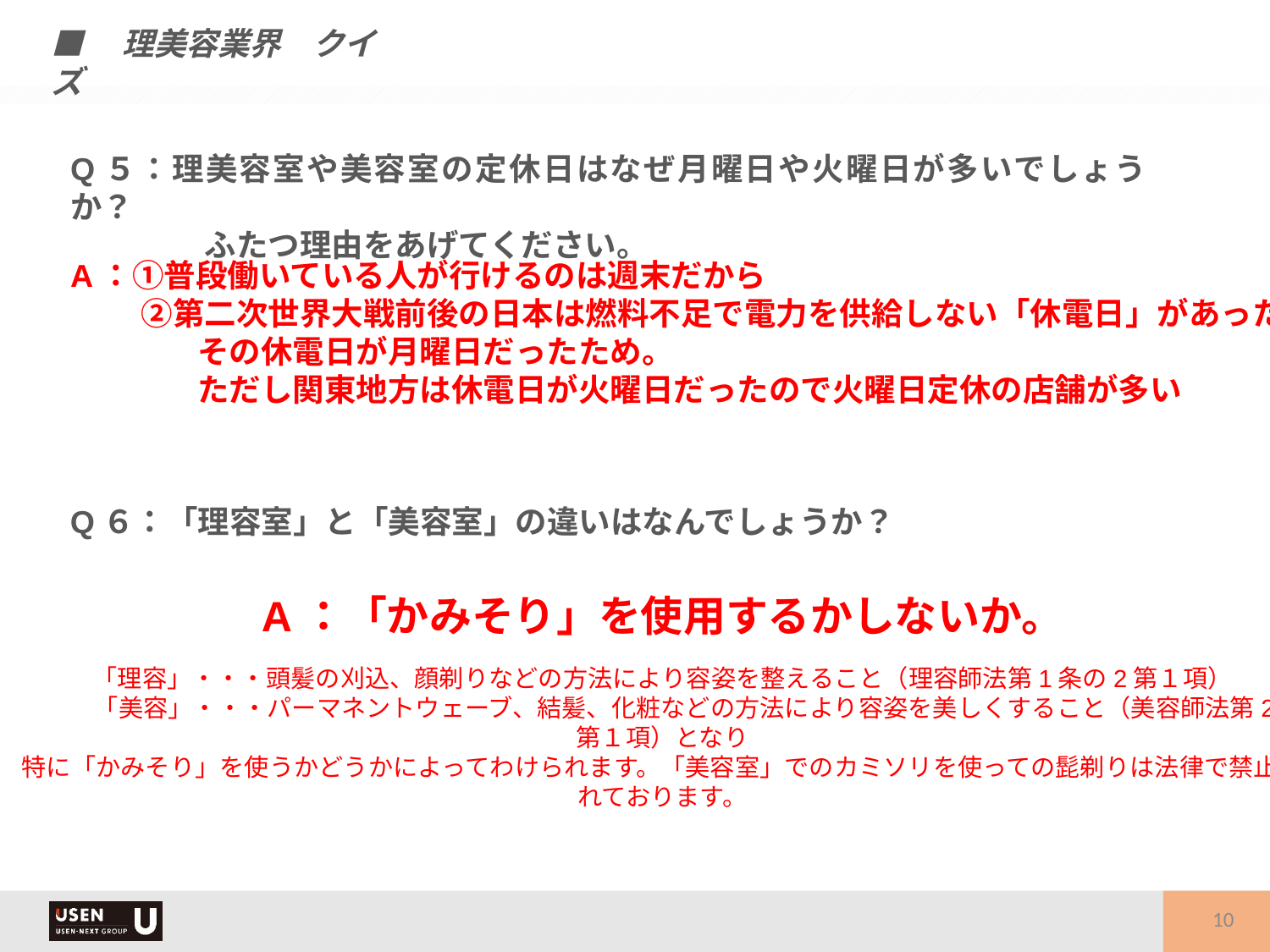

■　理美容業界　クイズ
Q５：理美容室や美容室の定休日はなぜ月曜日や火曜日が多いでしょうか？
　　　　 ふたつ理由をあげてください。
A：①普段働いている人が行けるのは週末だから
　　 ②第二次世界大戦前後の日本は燃料不足で電力を供給しない「休電日」があった。
　　　　その休電日が月曜日だったため。
　　　　ただし関東地方は休電日が火曜日だったので火曜日定休の店舗が多い

Q６：「理容室」と「美容室」の違いはなんでしょうか？
A：「かみそり」を使用するかしないか。

「理容」・・・頭髪の刈込、顔剃りなどの方法により容姿を整えること（理容師法第1条の2第１項）
　　　「美容」・・・パーマネントウェーブ、結髪、化粧などの方法により容姿を美しくすること（美容師法第2条第１項）となり
特に「かみそり」を使うかどうかによってわけられます。「美容室」でのカミソリを使っての髭剃りは法律で禁止されております。
10